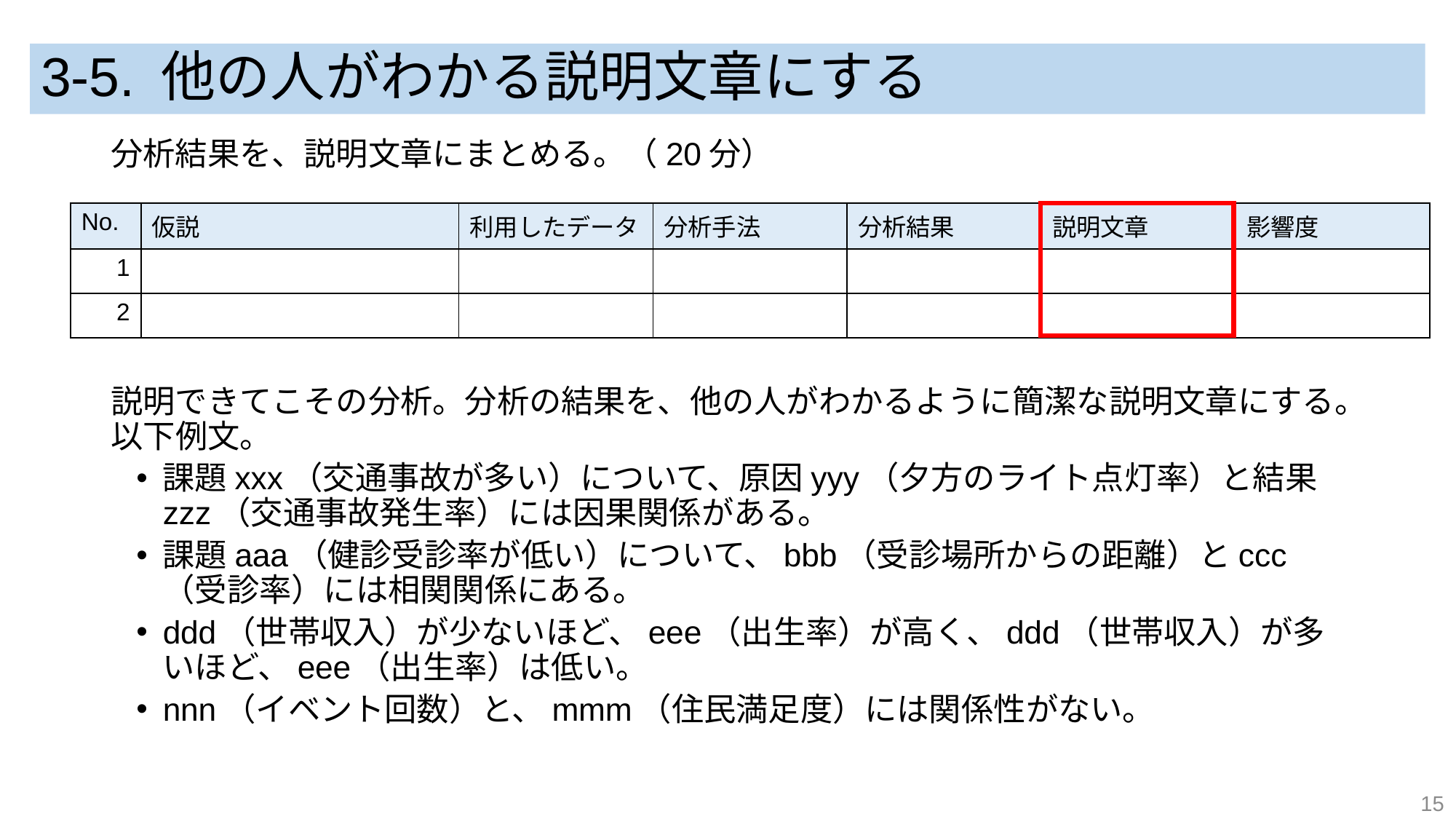

# 3-5. 他の人がわかる説明文章にする
分析結果を、説明文章にまとめる。（20分）

説明できてこその分析。分析の結果を、他の人がわかるように簡潔な説明文章にする。以下例文。
課題xxx（交通事故が多い）について、原因yyy（夕方のライト点灯率）と結果zzz（交通事故発生率）には因果関係がある。
課題aaa（健診受診率が低い）について、bbb（受診場所からの距離）とccc（受診率）には相関関係にある。
ddd（世帯収入）が少ないほど、eee（出生率）が高く、ddd（世帯収入）が多いほど、eee（出生率）は低い。
nnn（イベント回数）と、mmm（住民満足度）には関係性がない。

| No. | 仮説 | 利用したデータ | 分析手法 | 分析結果 | 説明文章 | 影響度 |
| --- | --- | --- | --- | --- | --- | --- |
| 1 |  |  |  |  |  |  |
| 2 |  |  |  |  |  |  |

15